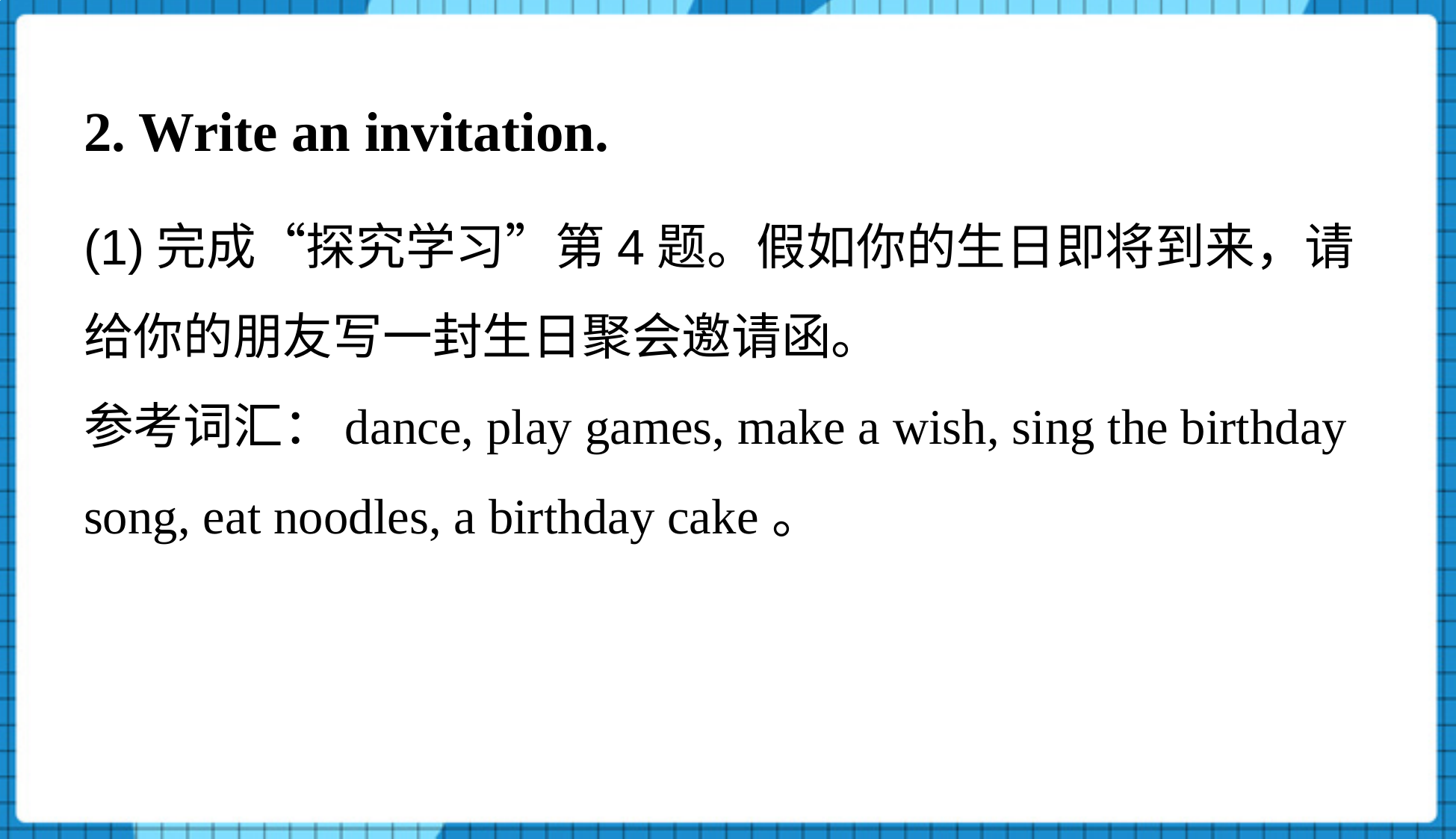

2. Write an invitation.
(1)完成“探究学习”第4题。假如你的生日即将到来，请给你的朋友写一封生日聚会邀请函。
参考词汇：dance, play games, make a wish, sing the birthday song, eat noodles, a birthday cake。